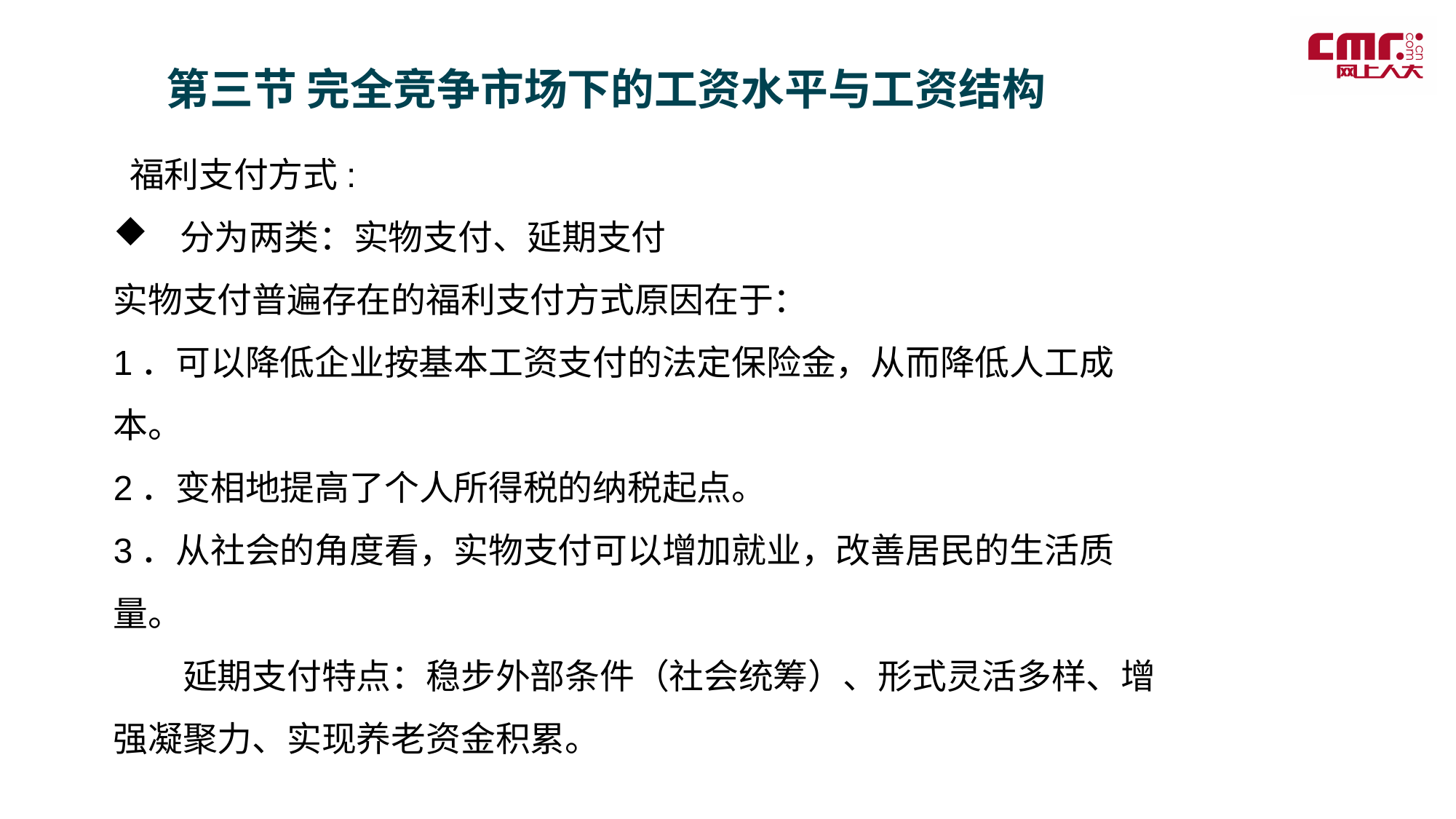

第三节 完全竞争市场下的工资水平与工资结构
 福利支付方式:
   分为两类：实物支付、延期支付
实物支付普遍存在的福利支付方式原因在于：
1．可以降低企业按基本工资支付的法定保险金，从而降低人工成本。
2．变相地提高了个人所得税的纳税起点。
3．从社会的角度看，实物支付可以增加就业，改善居民的生活质量。
　　延期支付特点：稳步外部条件（社会统筹）、形式灵活多样、增强凝聚力、实现养老资金积累。